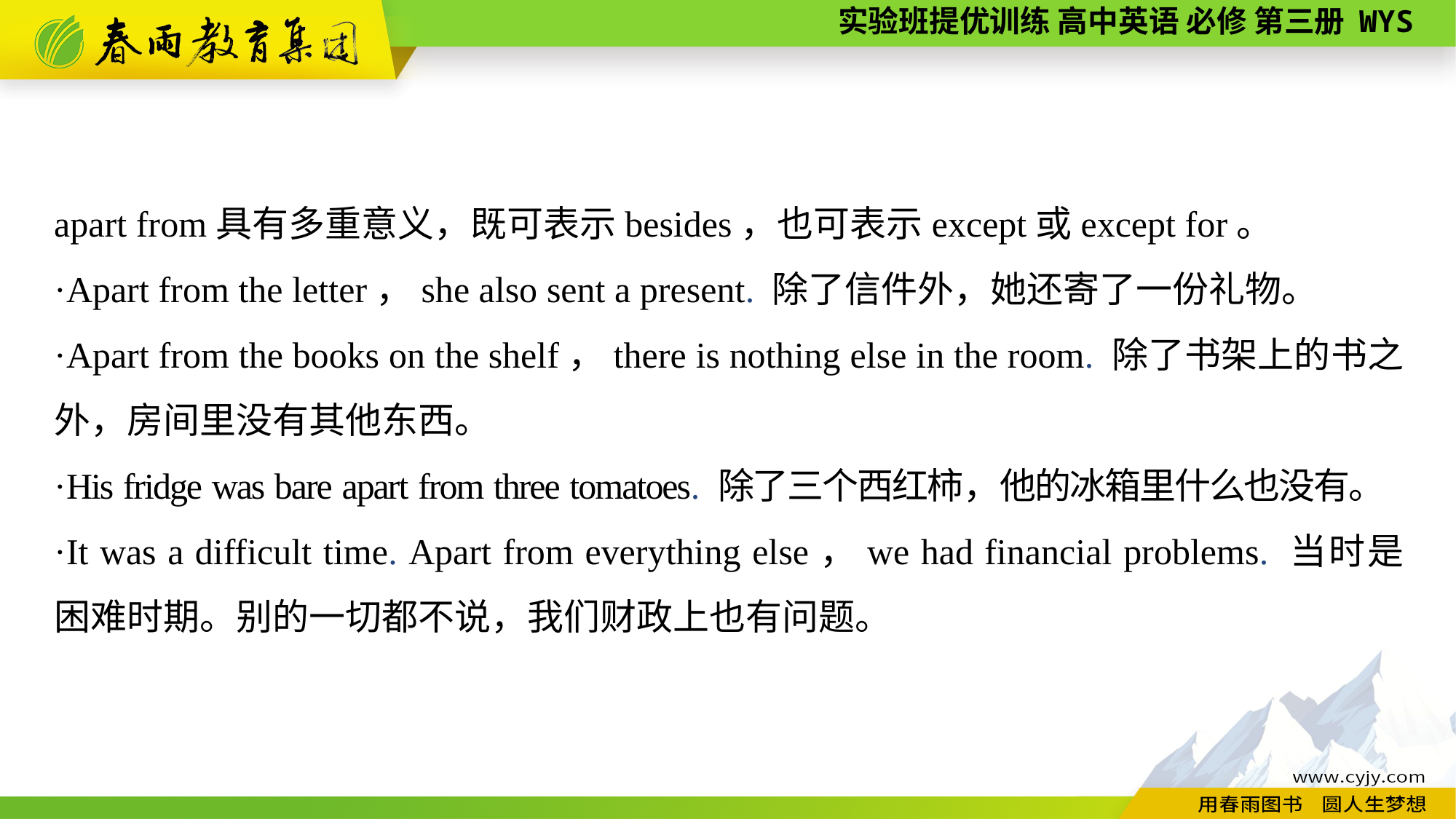

apart from具有多重意义，既可表示besides，也可表示except或except for。
·Apart from the letter，she also sent a present. 除了信件外，她还寄了一份礼物。
·Apart from the books on the shelf，there is nothing else in the room. 除了书架上的书之外，房间里没有其他东西。
·His fridge was bare apart from three tomatoes. 除了三个西红柿，他的冰箱里什么也没有。
·It was a difficult time. Apart from everything else，we had financial problems. 当时是困难时期。别的一切都不说，我们财政上也有问题。